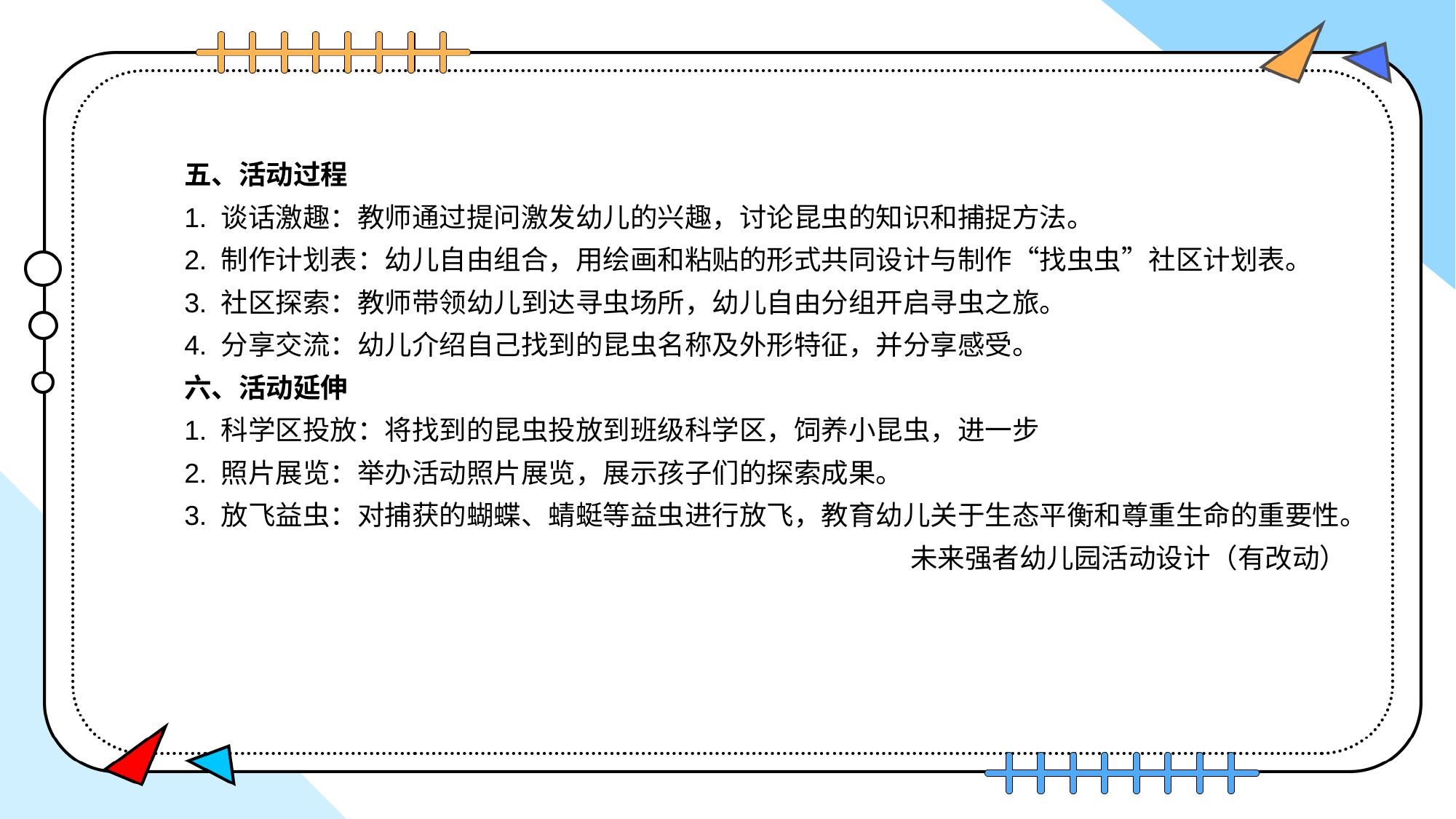

五、活动过程
1. 谈话激趣：教师通过提问激发幼儿的兴趣，讨论昆虫的知识和捕捉方法。
2. 制作计划表：幼儿自由组合，用绘画和粘贴的形式共同设计与制作“找虫虫”社区计划表。
3. 社区探索：教师带领幼儿到达寻虫场所，幼儿自由分组开启寻虫之旅。
4. 分享交流：幼儿介绍自己找到的昆虫名称及外形特征，并分享感受。
六、活动延伸
1. 科学区投放：将找到的昆虫投放到班级科学区，饲养小昆虫，进一步
2. 照片展览：举办活动照片展览，展示孩子们的探索成果。
3. 放飞益虫：对捕获的蝴蝶、蜻蜓等益虫进行放飞，教育幼儿关于生态平衡和尊重生命的重要性。
未来强者幼儿园活动设计（有改动）